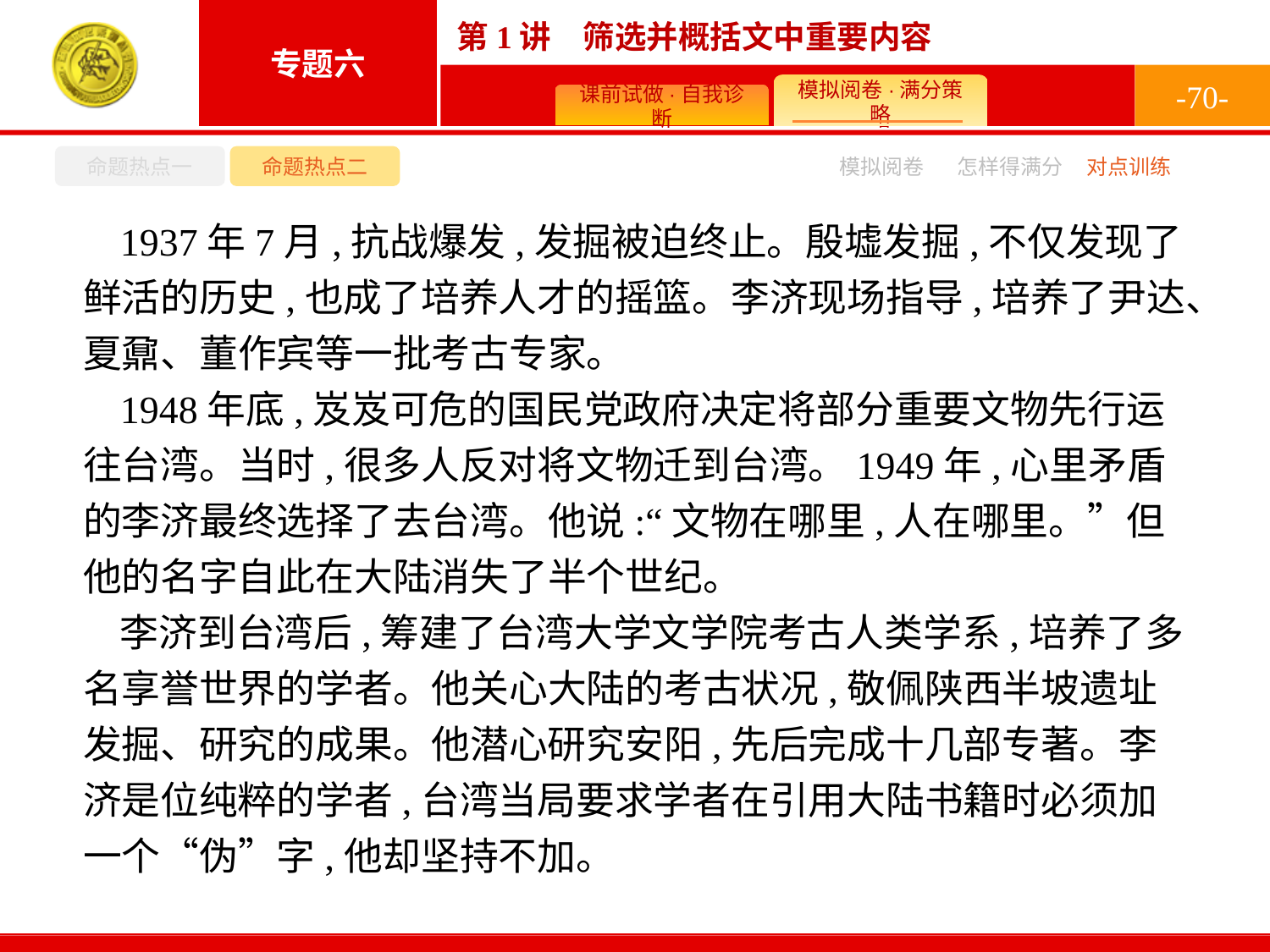

-70-
命题热点一
命题热点二
怎样得满分
模拟阅卷
对点训练
1937年7月,抗战爆发,发掘被迫终止。殷墟发掘,不仅发现了鲜活的历史,也成了培养人才的摇篮。李济现场指导,培养了尹达、夏鼐、董作宾等一批考古专家。
1948年底,岌岌可危的国民党政府决定将部分重要文物先行运往台湾。当时,很多人反对将文物迁到台湾。1949年,心里矛盾的李济最终选择了去台湾。他说:“文物在哪里,人在哪里。”但他的名字自此在大陆消失了半个世纪。
李济到台湾后,筹建了台湾大学文学院考古人类学系,培养了多名享誉世界的学者。他关心大陆的考古状况,敬佩陕西半坡遗址发掘、研究的成果。他潜心研究安阳,先后完成十几部专著。李济是位纯粹的学者,台湾当局要求学者在引用大陆书籍时必须加一个“伪”字,他却坚持不加。